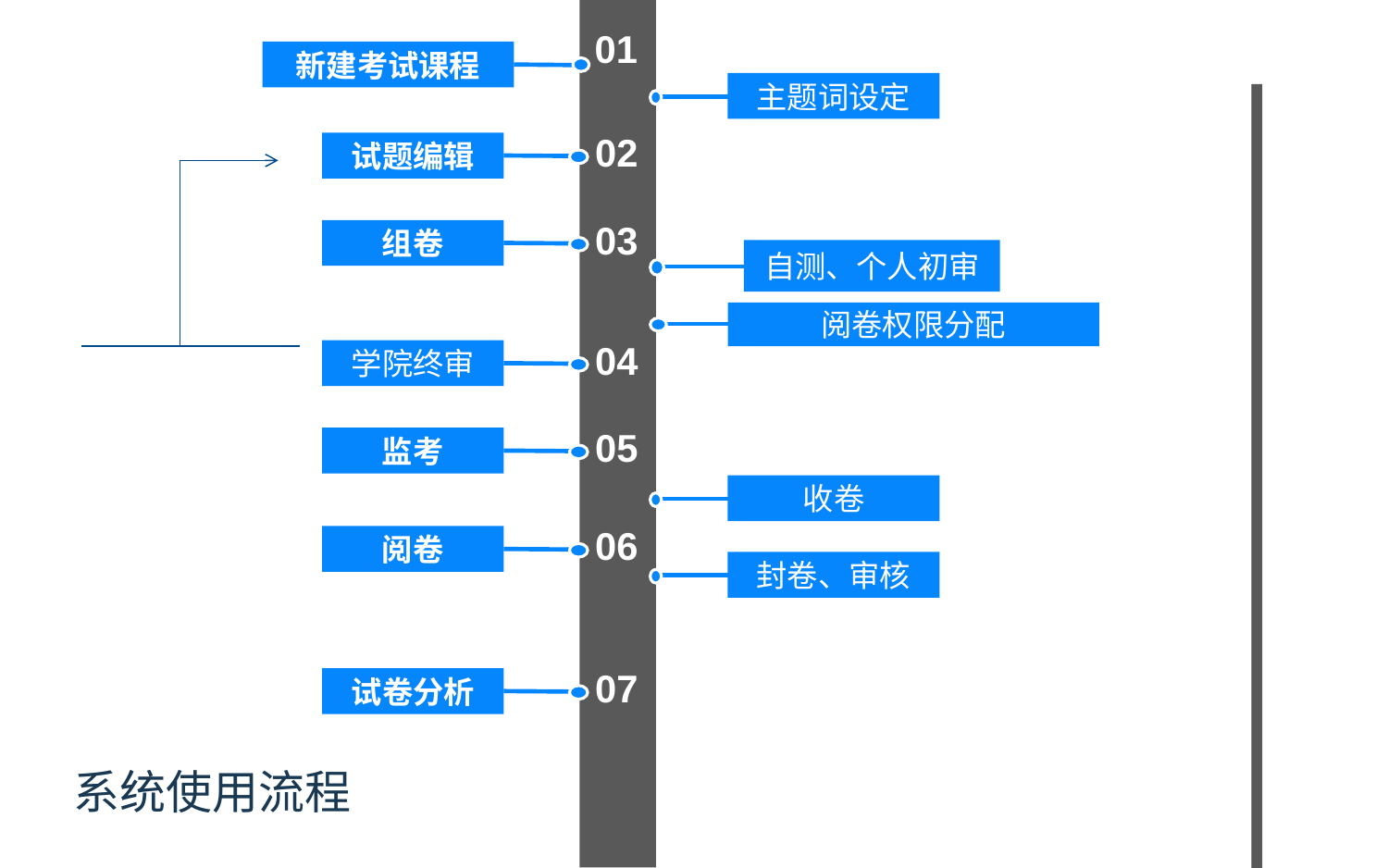

01
新建考试课程

主题词设定

02
试题编辑

03
组卷

自测、个人初审

阅卷权限分配

04
学院终审

05
监考

收卷

06
阅卷

封卷、审核

07
试卷分析

系统使用流程